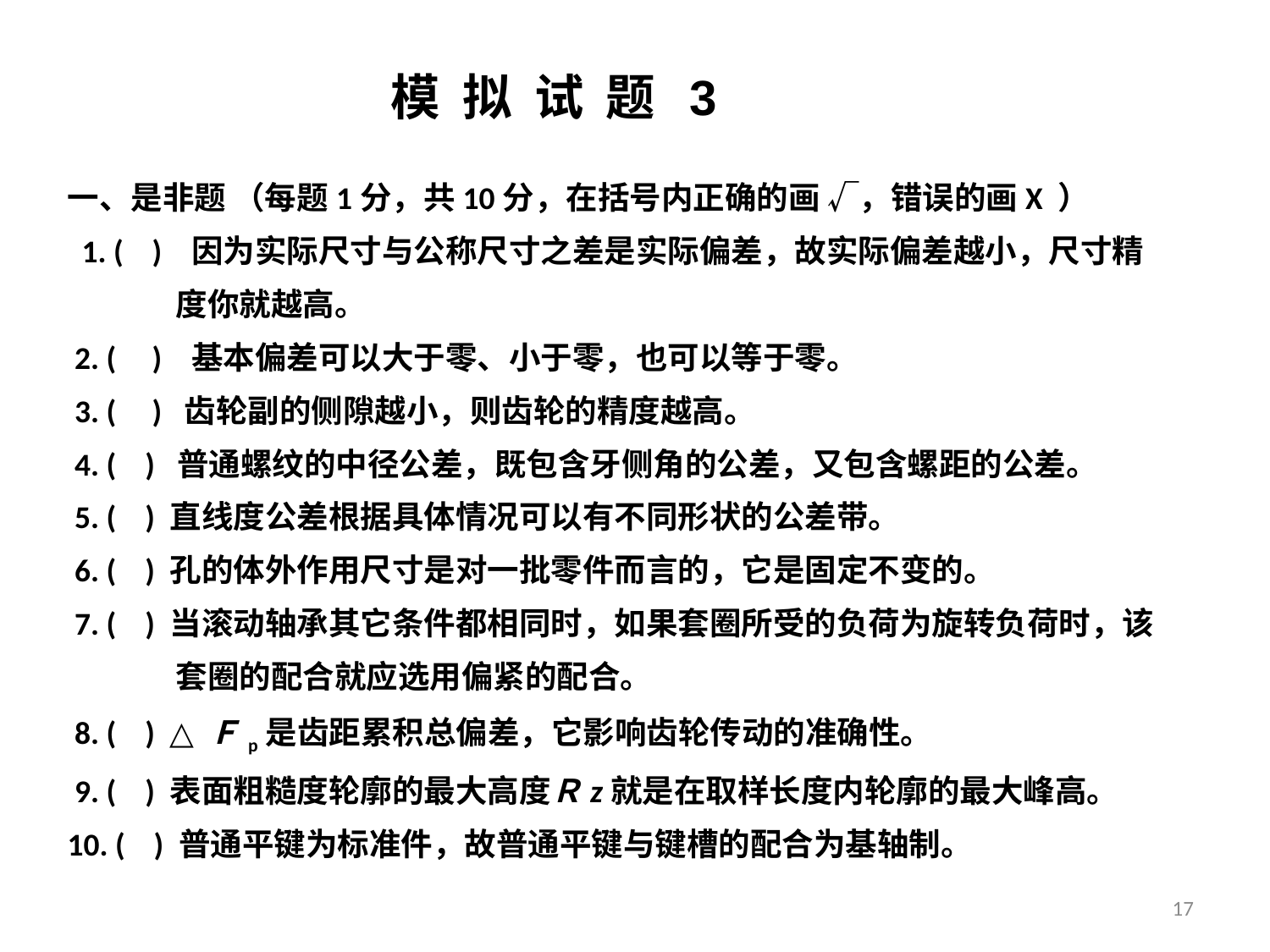

# 模  拟  试  题  3
一、是非题 （每题1分，共10分，在括号内正确的画 √，错误的画Х ）
  1. (    )   因为实际尺寸与公称尺寸之差是实际偏差，故实际偏差越小，尺寸精
              度你就越高。
 2. (     )   基本偏差可以大于零、小于零，也可以等于零。
 3. (     )  齿轮副的侧隙越小，则齿轮的精度越高。
 4. (    )  普通螺纹的中径公差，既包含牙侧角的公差，又包含螺距的公差。
 5. (    ) 直线度公差根据具体情况可以有不同形状的公差带。
 6. (    ) 孔的体外作用尺寸是对一批零件而言的，它是固定不变的。
 7. (    ) 当滚动轴承其它条件都相同时，如果套圈所受的负荷为旋转负荷时，该
              套圈的配合就应选用偏紧的配合。
 8. (    )  △Ｆp是齿距累积总偏差，它影响齿轮传动的准确性。
 9. (    ) 表面粗糙度轮廓的最大高度Ｒz就是在取样长度内轮廓的最大峰高。
10. (    ) 普通平键为标准件，故普通平键与键槽的配合为基轴制。

17